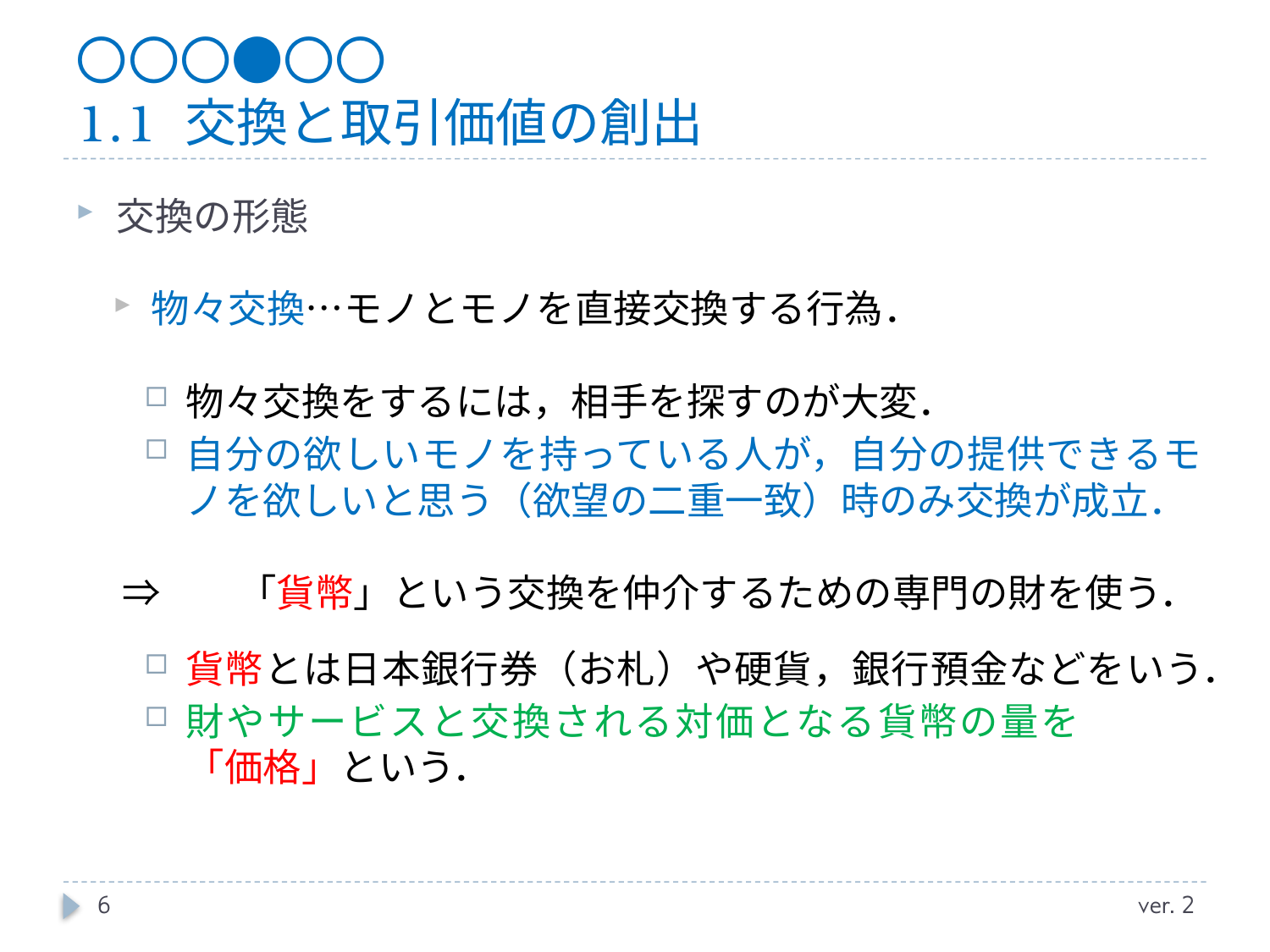

# 〇〇〇●〇〇 1.1 交換と取引価値の創出
交換の形態

物々交換…モノとモノを直接交換する行為．

物々交換をするには，相手を探すのが大変．
自分の欲しいモノを持っている人が，自分の提供できるモノを欲しいと思う（欲望の二重一致）時のみ交換が成立．

⇒	「貨幣」という交換を仲介するための専門の財を使う．

貨幣とは日本銀行券（お札）や硬貨，銀行預金などをいう．
財やサービスと交換される対価となる貨幣の量を　　　「価格」という．
6
ver. 2